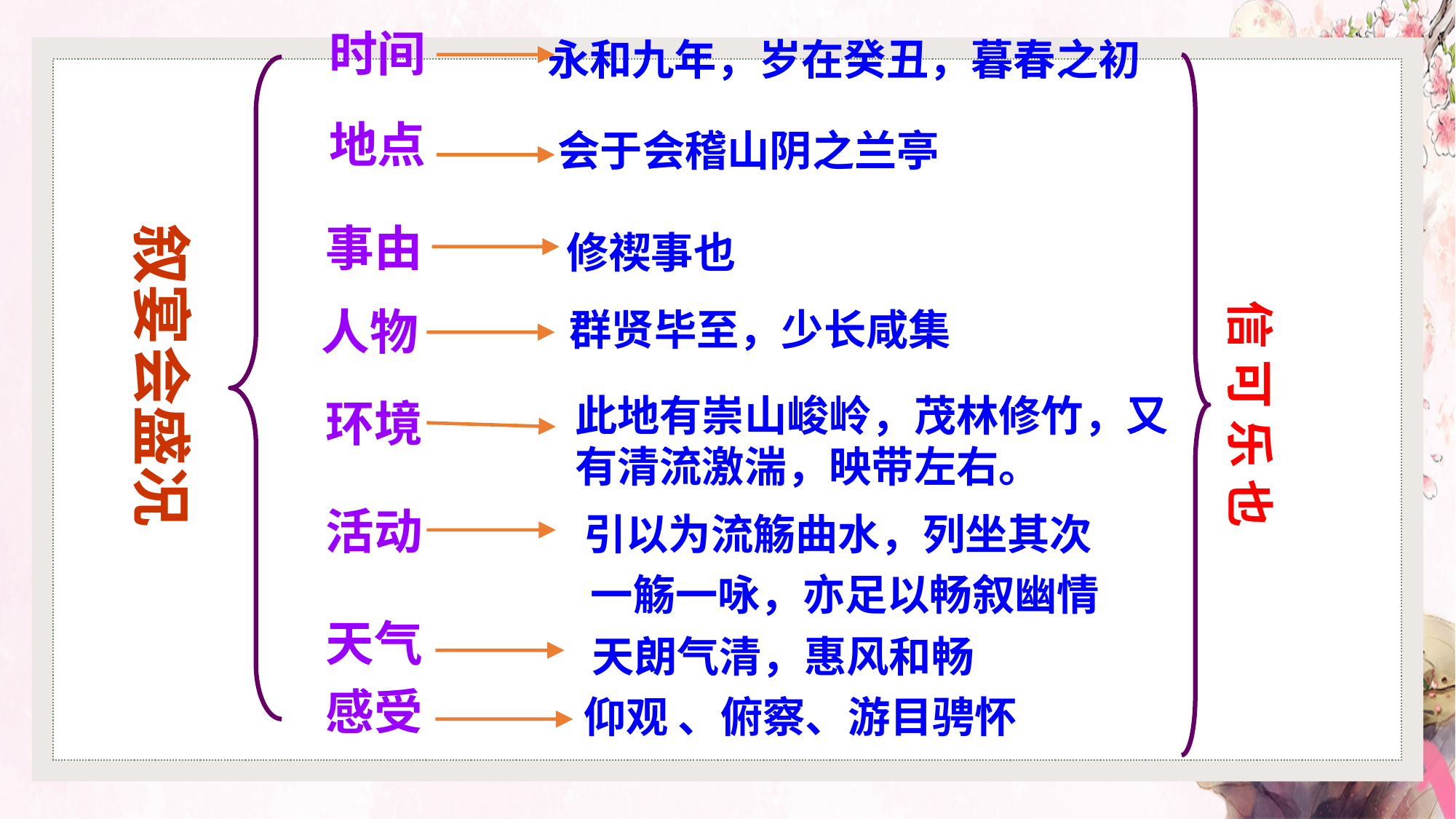

时间
永和九年，岁在癸丑，暮春之初

叙宴会盛况

地点
会于会稽山阴之兰亭
信 可 乐 也

事由
修禊事也

人物
群贤毕至，少长咸集

此地有崇山峻岭，茂林修竹，又有清流激湍，映带左右。
环境

活动
引以为流觞曲水，列坐其次

一觞一咏，亦足以畅叙幽情
天气
天朗气清，惠风和畅

感受
仰观 、俯察、游目骋怀